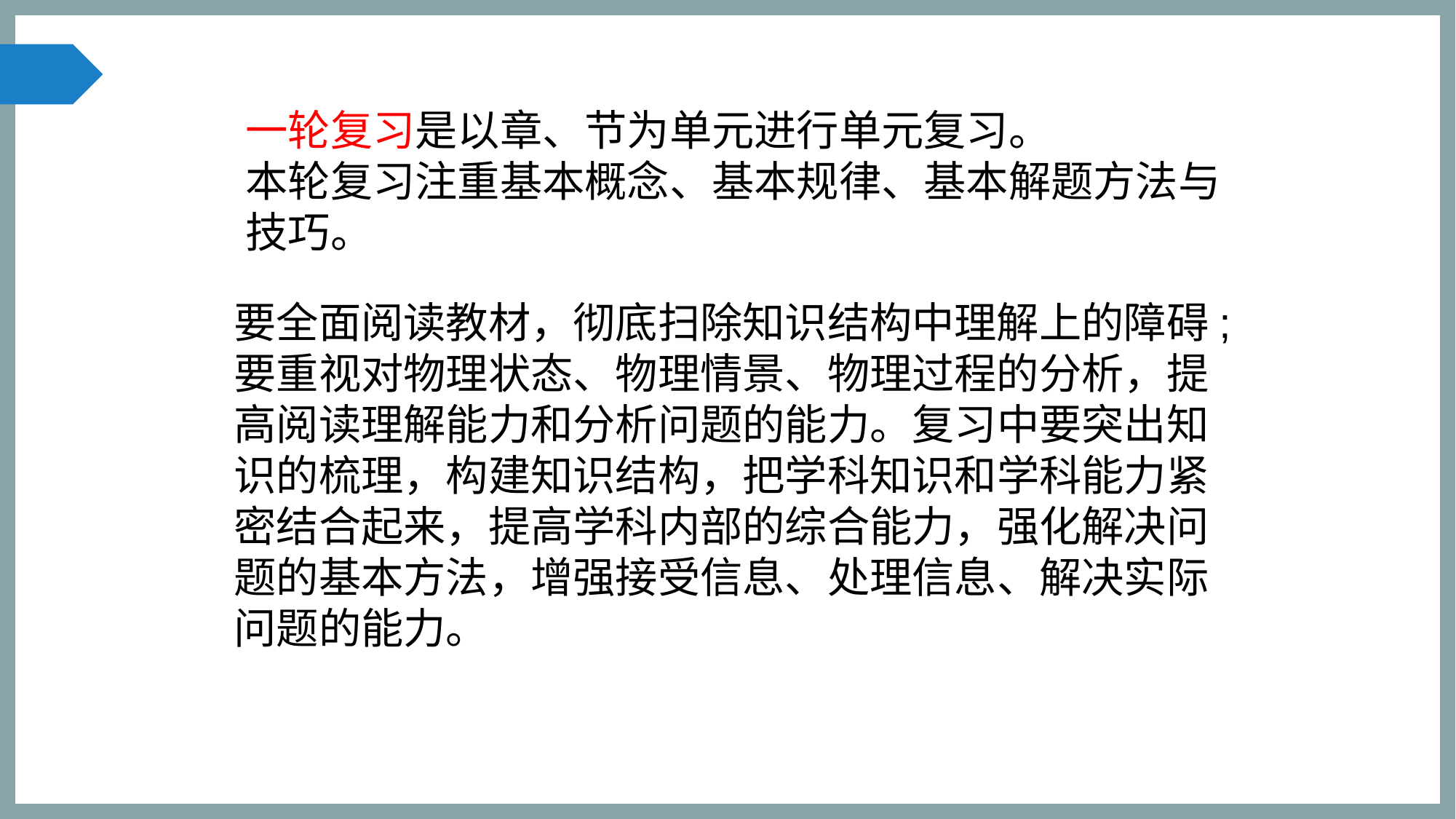

一轮复习是以章、节为单元进行单元复习。
本轮复习注重基本概念、基本规律、基本解题方法与技巧。
要全面阅读教材，彻底扫除知识结构中理解上的障碍;要重视对物理状态、物理情景、物理过程的分析，提高阅读理解能力和分析问题的能力。复习中要突出知识的梳理，构建知识结构，把学科知识和学科能力紧密结合起来，提高学科内部的综合能力，强化解决问题的基本方法，增强接受信息、处理信息、解决实际问题的能力。